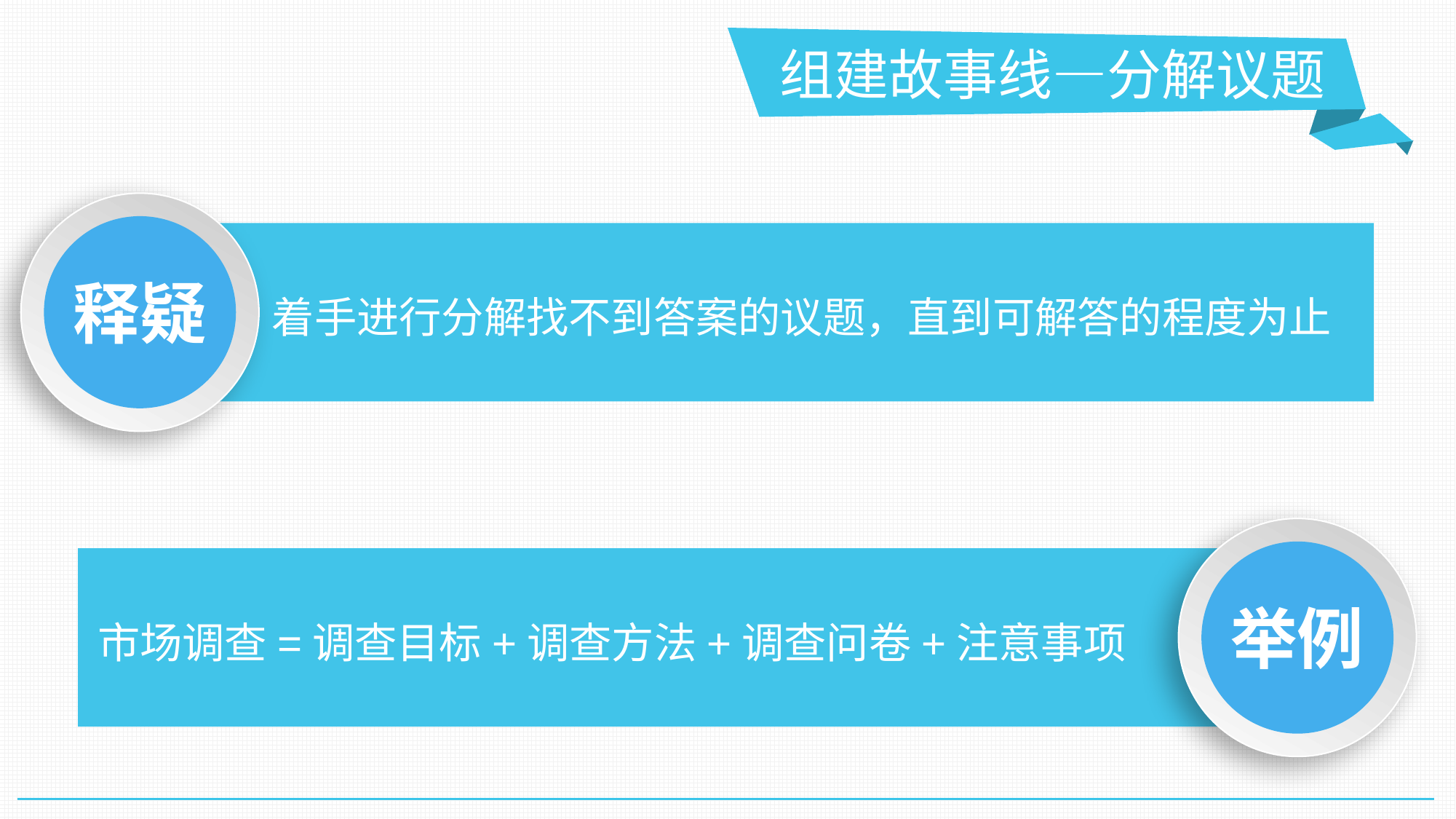

组建故事线—分解议题

释疑
着手进行分解找不到答案的议题，直到可解答的程度为止

举例
市场调查=调查目标+调查方法+调查问卷+注意事项